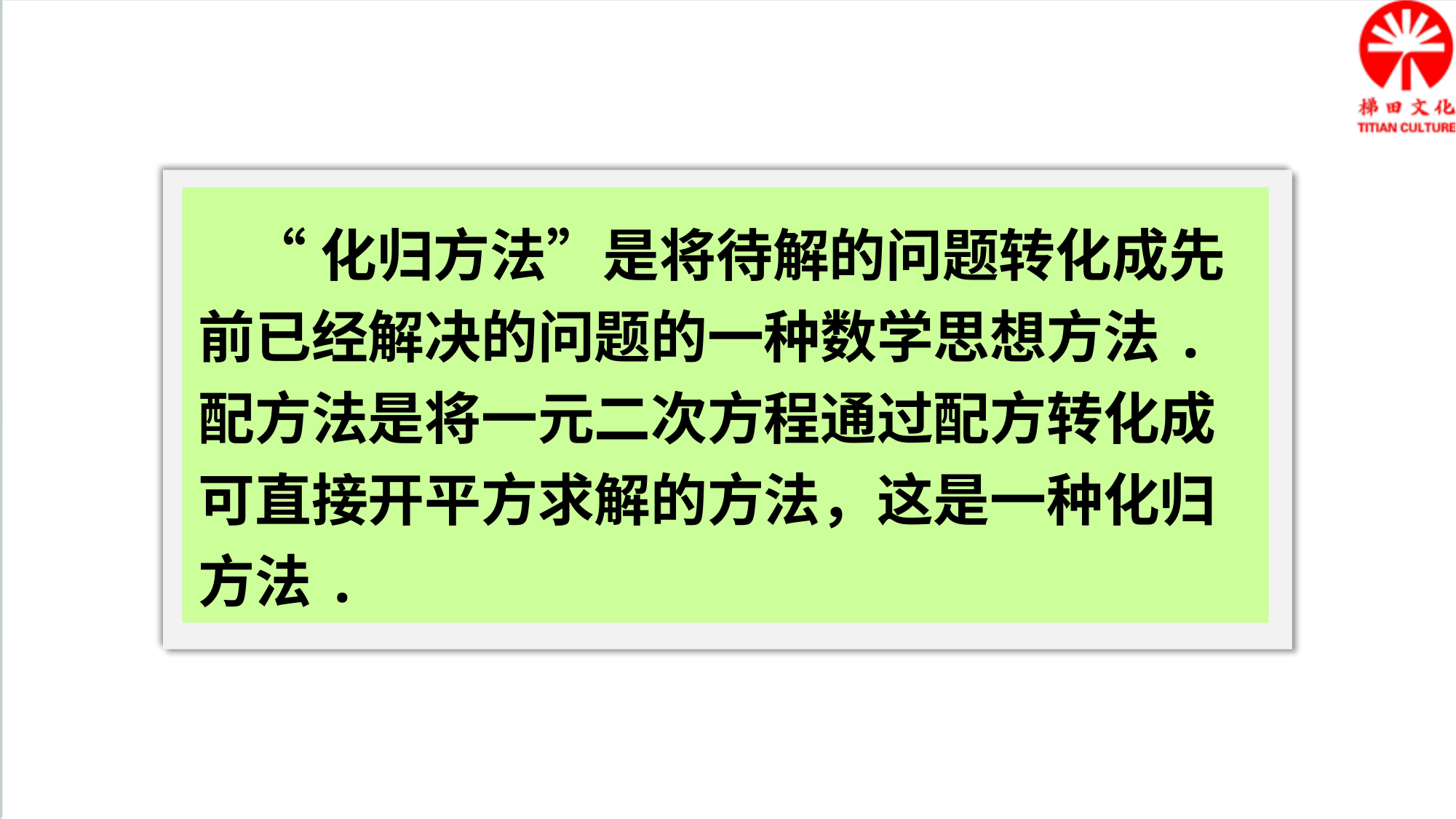

“化归方法”是将待解的问题转化成先前已经解决的问题的一种数学思想方法.配方法是将一元二次方程通过配方转化成可直接开平方求解的方法，这是一种化归方法.